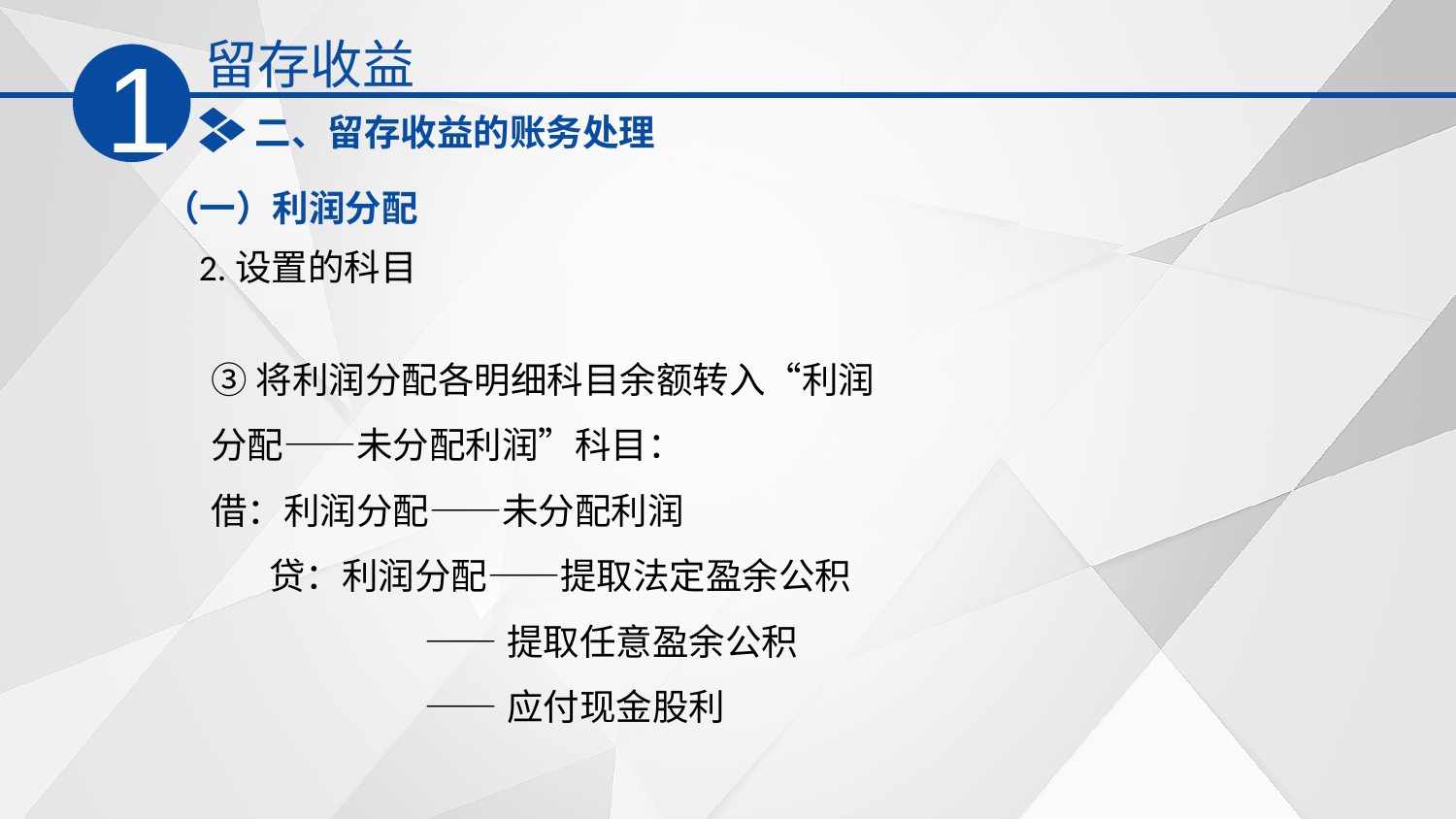

留存收益
1

二、留存收益的账务处理

（一）利润分配
2.设置的科目
③将利润分配各明细科目余额转入‌“利润分配——未分配利润‌”科目：
借：利润分配——未分配利润
      贷：利润分配——提取法定盈余公积
                          ——提取任意盈余公积
                          ——应付现金股利